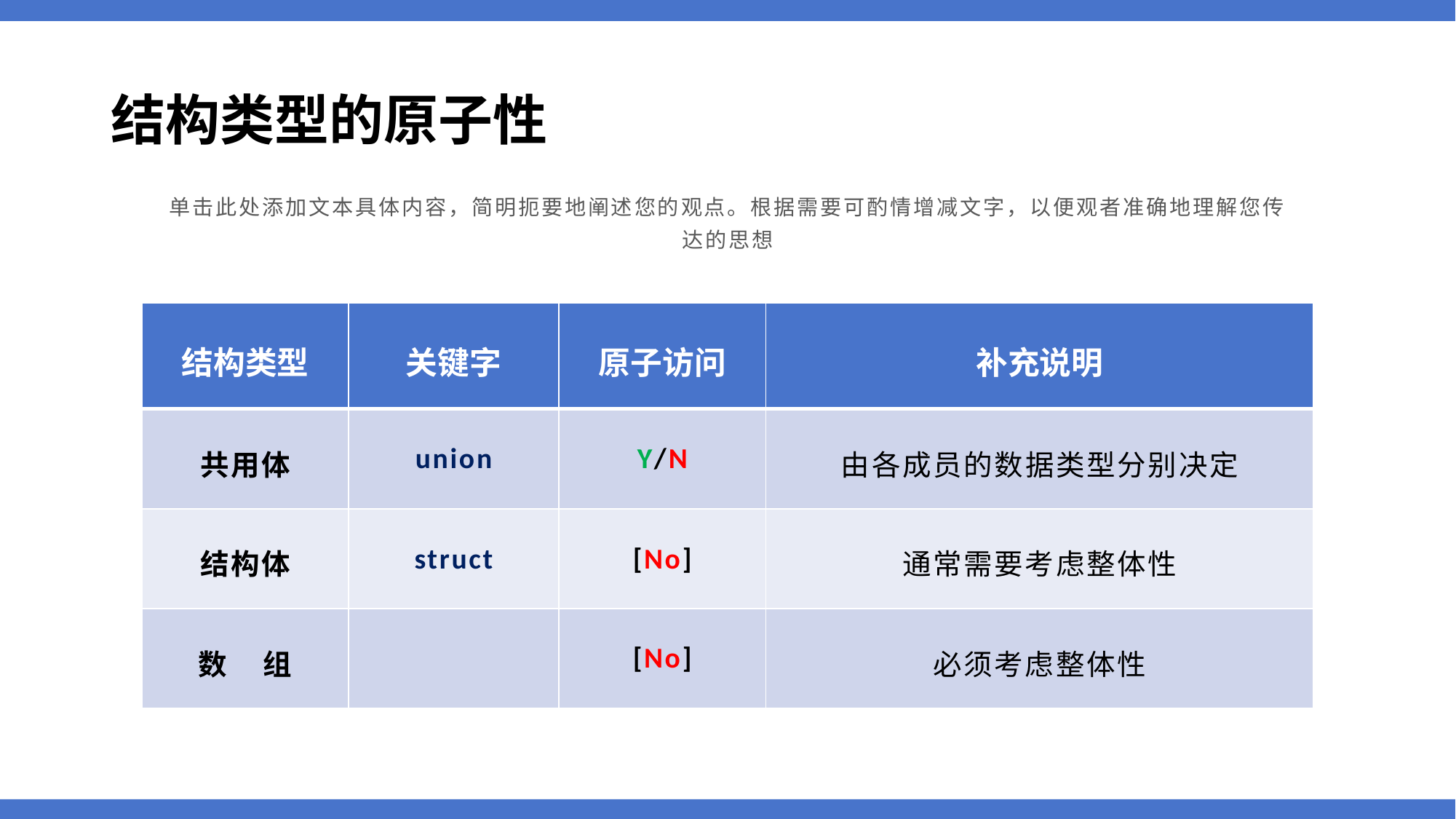

# 结构类型的原子性
单击此处添加文本具体内容，简明扼要地阐述您的观点。根据需要可酌情增减文字，以便观者准确地理解您传达的思想
| 结构类型 | 关键字 | 原子访问 | 补充说明 |
| --- | --- | --- | --- |
| 共用体 | union | Y/N | 由各成员的数据类型分别决定 |
| 结构体 | struct | [No] | 通常需要考虑整体性 |
| 数 组 |  | [No] | 必须考虑整体性 |